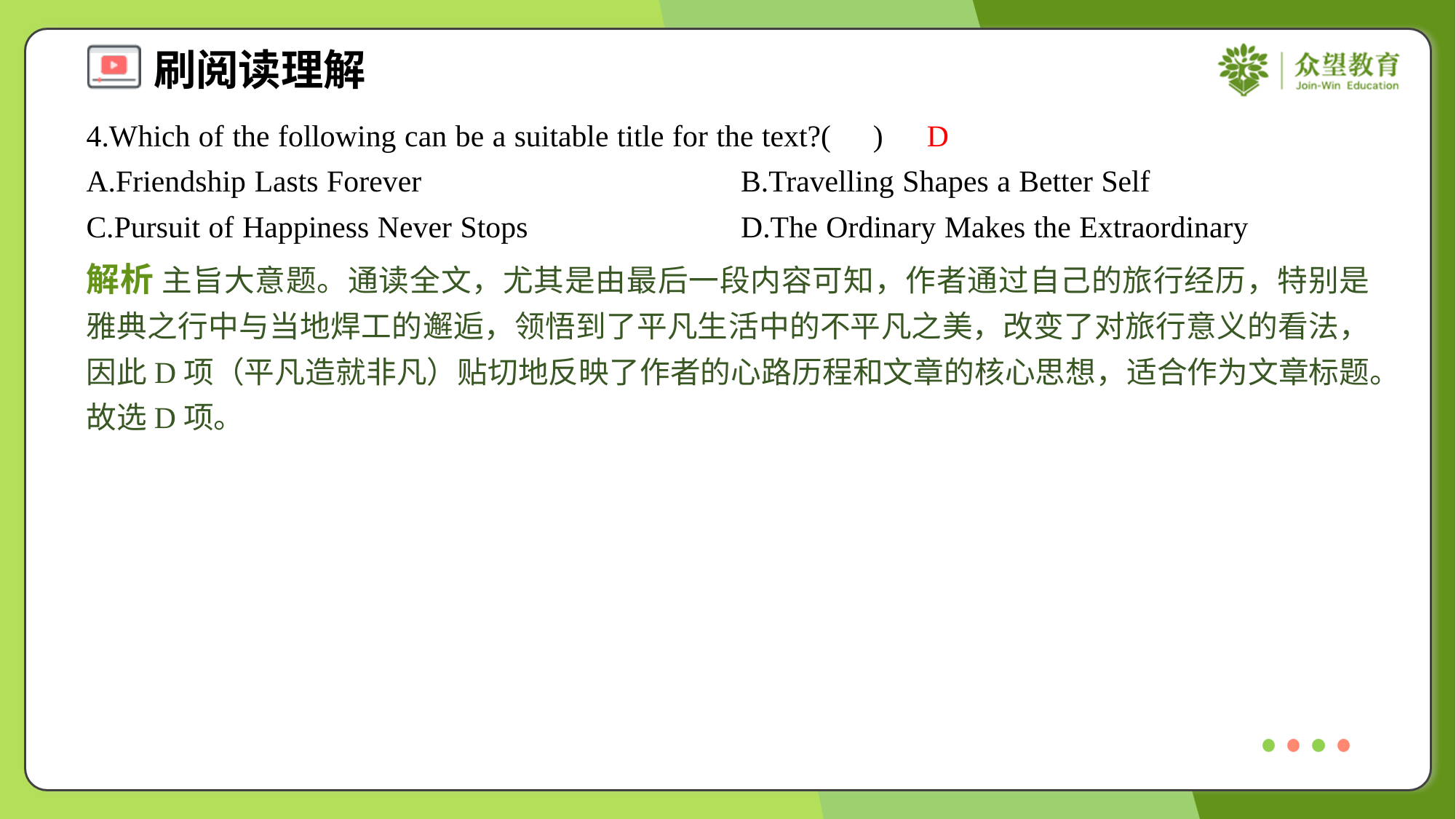

4.Which of the following can be a suitable title for the text?(     )
D
A.Friendship Lasts Forever	B.Travelling Shapes a Better Self
C.Pursuit of Happiness Never Stops	D.The Ordinary Makes the Extraordinary
解析 主旨大意题。通读全文，尤其是由最后一段内容可知，作者通过自己的旅行经历，特别是雅典之行中与当地焊工的邂逅，领悟到了平凡生活中的不平凡之美，改变了对旅行意义的看法，因此D项（平凡造就非凡）贴切地反映了作者的心路历程和文章的核心思想，适合作为文章标题。故选D项。